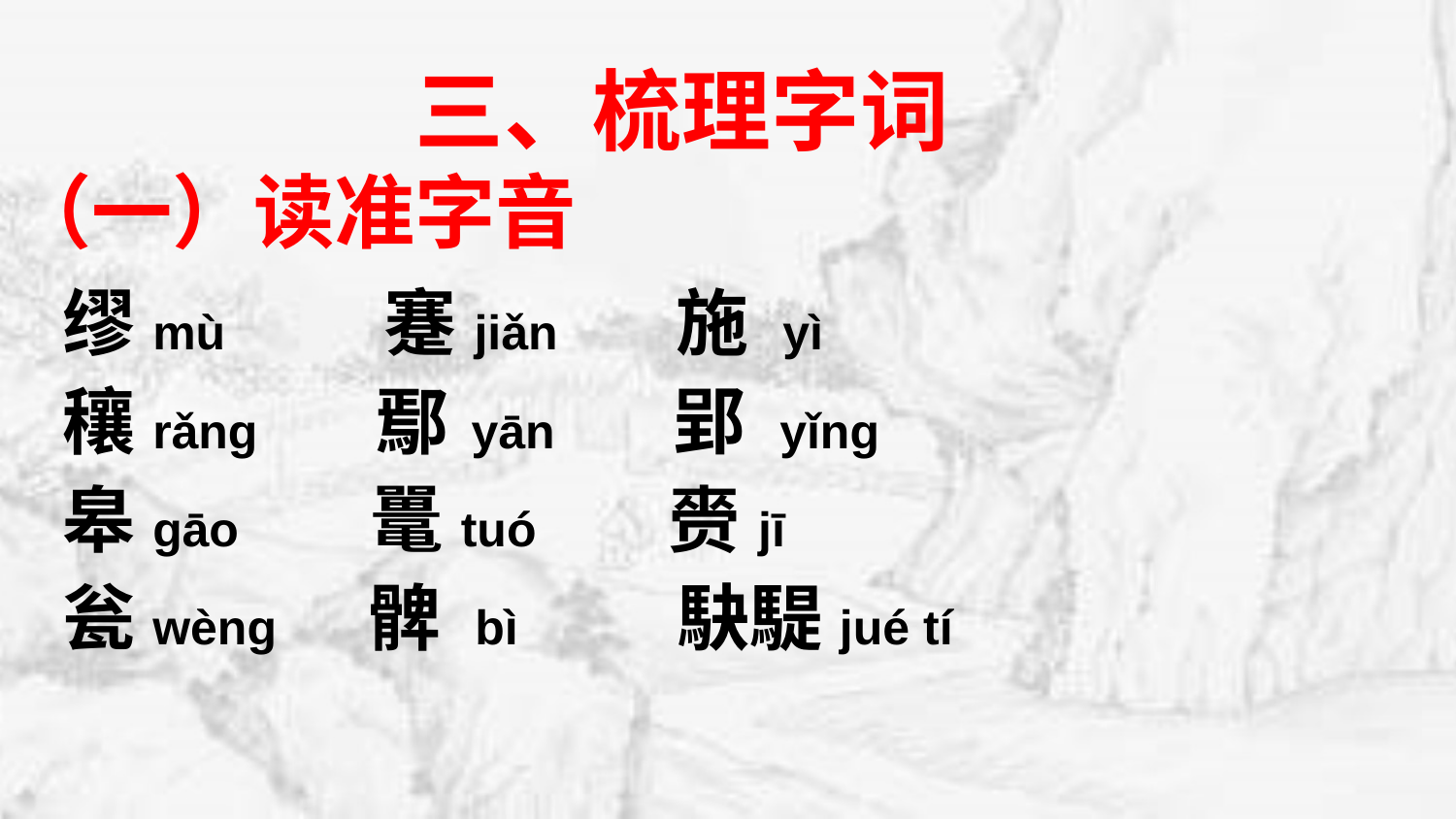

# 三、梳理字词 （一）读准字音
缪mù       蹇jiǎn     施 yì
穰rǎng     鄢 yān     郢 yǐng
皋gāo      鼍tuó      赍jī
瓮wèng    髀 bì       駃騠jué tí